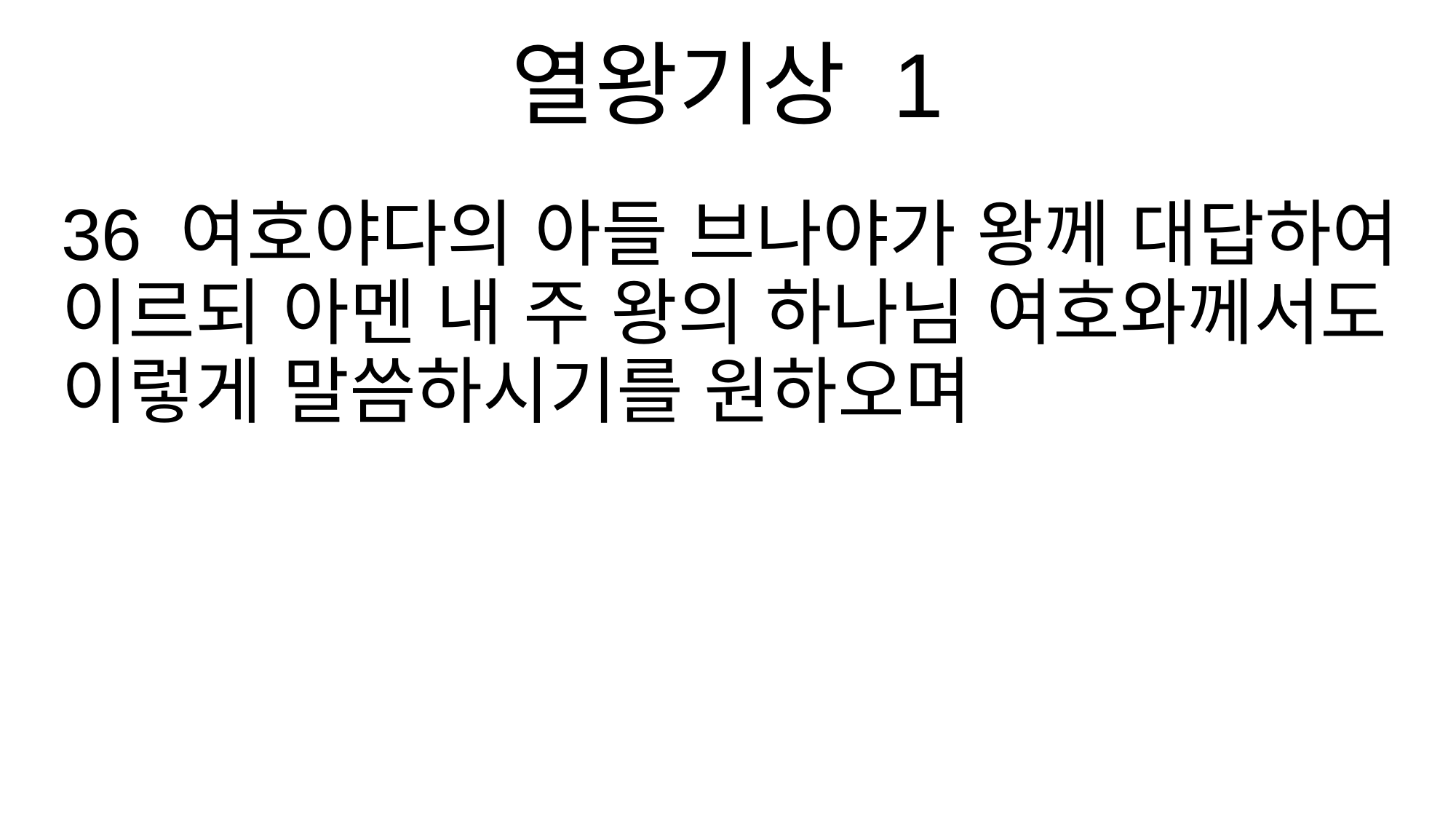

열왕기상 1
36 여호야다의 아들 브나야가 왕께 대답하여 이르되 아멘 내 주 왕의 하나님 여호와께서도 이렇게 말씀하시기를 원하오며